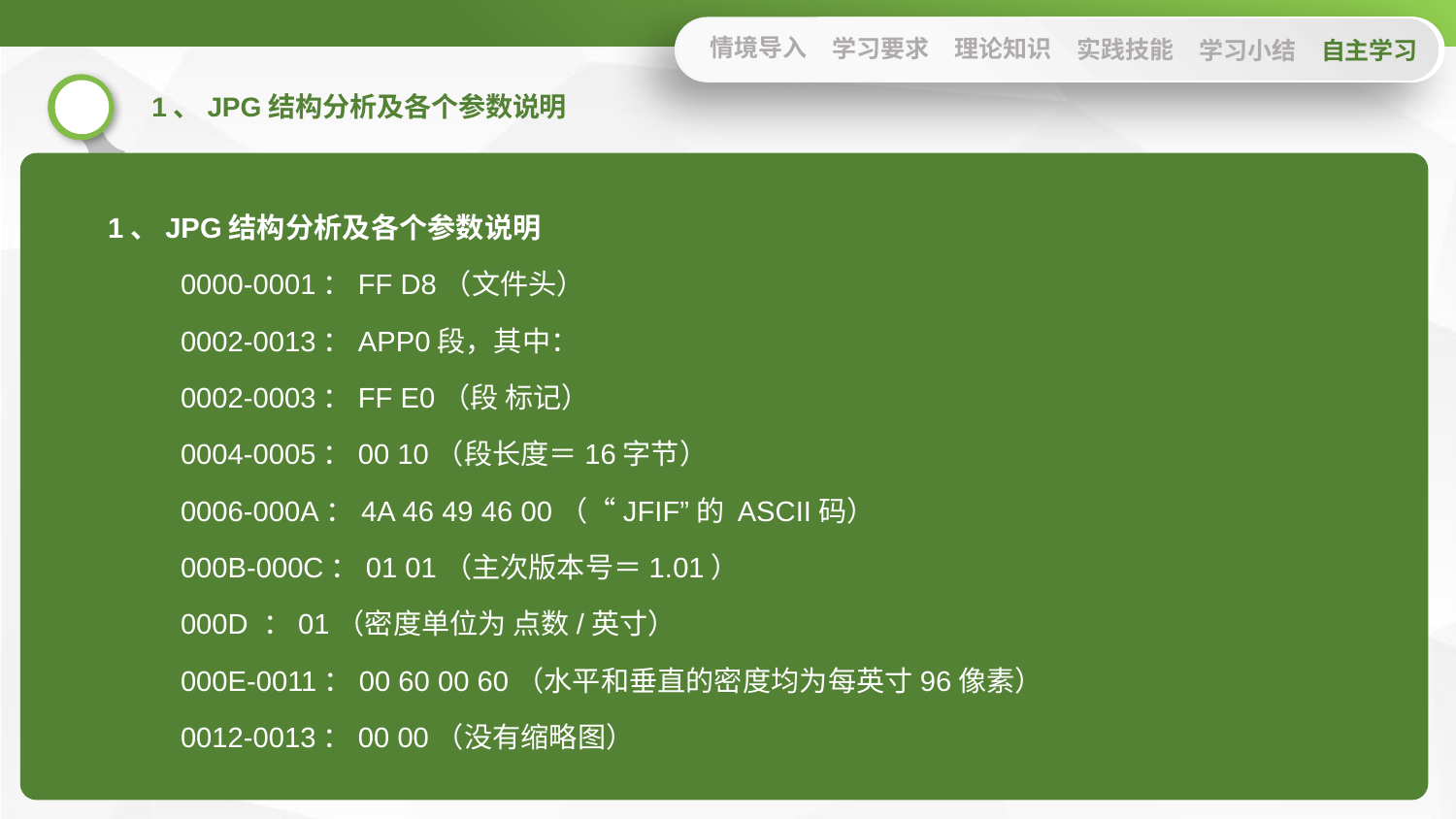

情境导入
学习要求
理论知识
实践技能
学习小结
自主学习
1、JPG结构分析及各个参数说明
1、JPG结构分析及各个参数说明
0000-0001：FF D8（文件头）
0002-0013：APP0段，其中：
0002-0003：FF E0（段 标记）
0004-0005：00 10（段长度＝16字节）
0006-000A：4A 46 49 46 00（“JFIF”的 ASCII码）
000B-000C：01 01（主次版本号＝1.01）
000D ：01（密度单位为 点数/英寸）
000E-0011：00 60 00 60（水平和垂直的密度均为每英寸96像素）
0012-0013：00 00（没有缩略图）